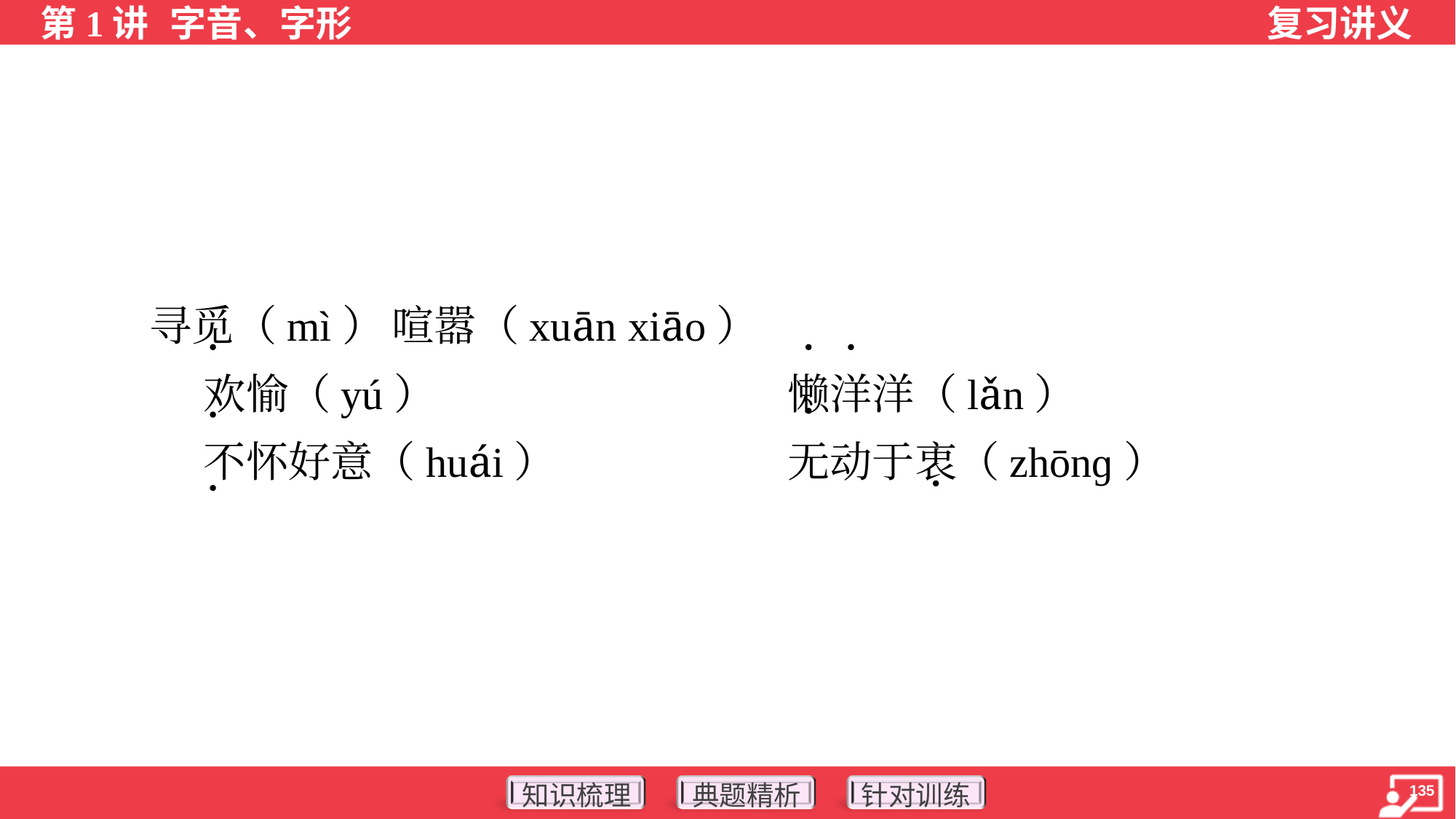

寻觅（mì）	喧嚣（xuān xiāo）
    欢愉（yú）	懒洋洋（lǎn）
    不怀好意（huái）	无动于衷（zhōnɡ）